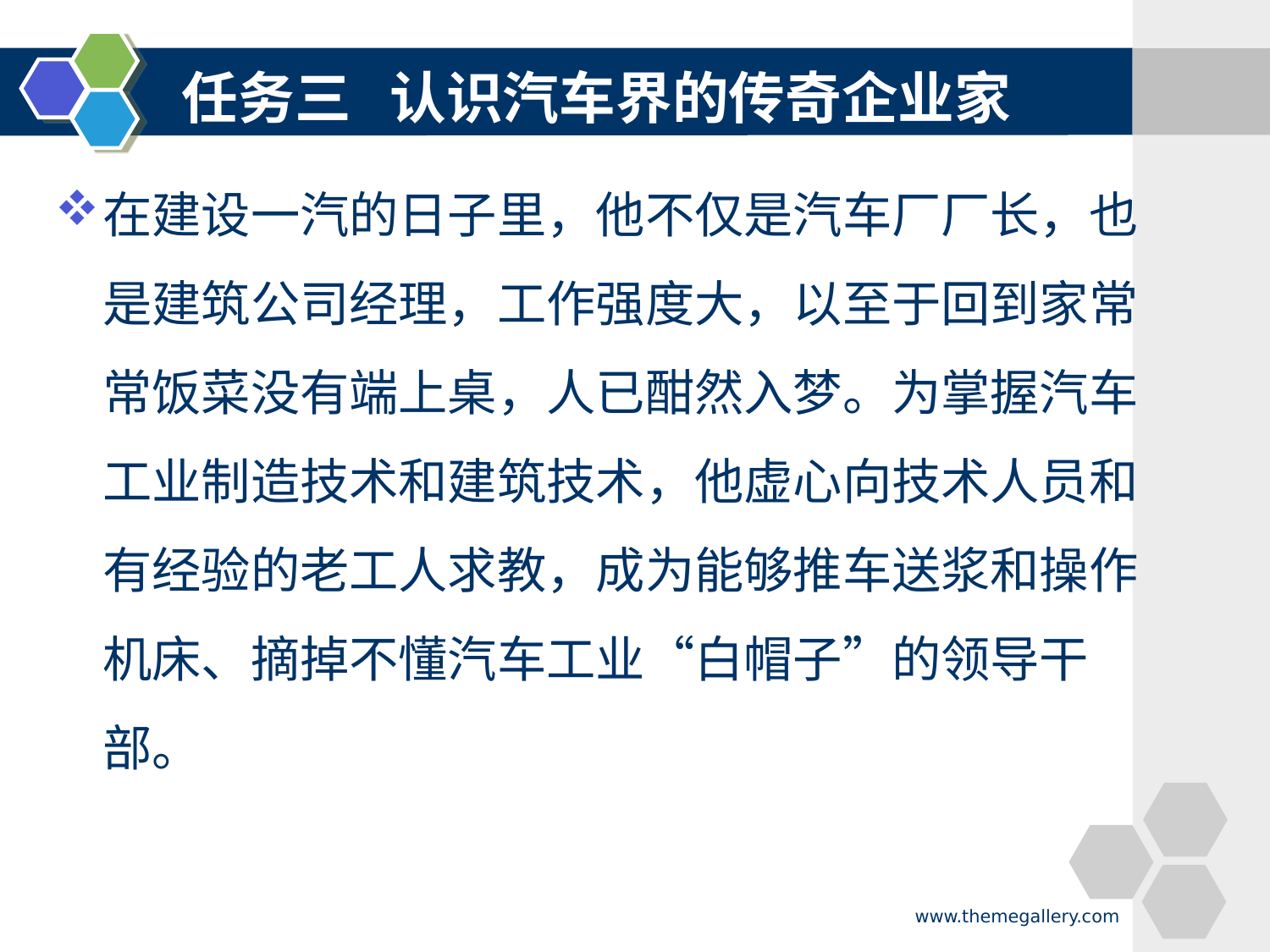

#
任务三   认识汽车界的传奇企业家
在建设一汽的日子里，他不仅是汽车厂厂长，也是建筑公司经理，工作强度大，以至于回到家常常饭菜没有端上桌，人已酣然入梦。为掌握汽车工业制造技术和建筑技术，他虚心向技术人员和有经验的老工人求教，成为能够推车送浆和操作机床、摘掉不懂汽车工业“白帽子”的领导干部。
www.themegallery.com